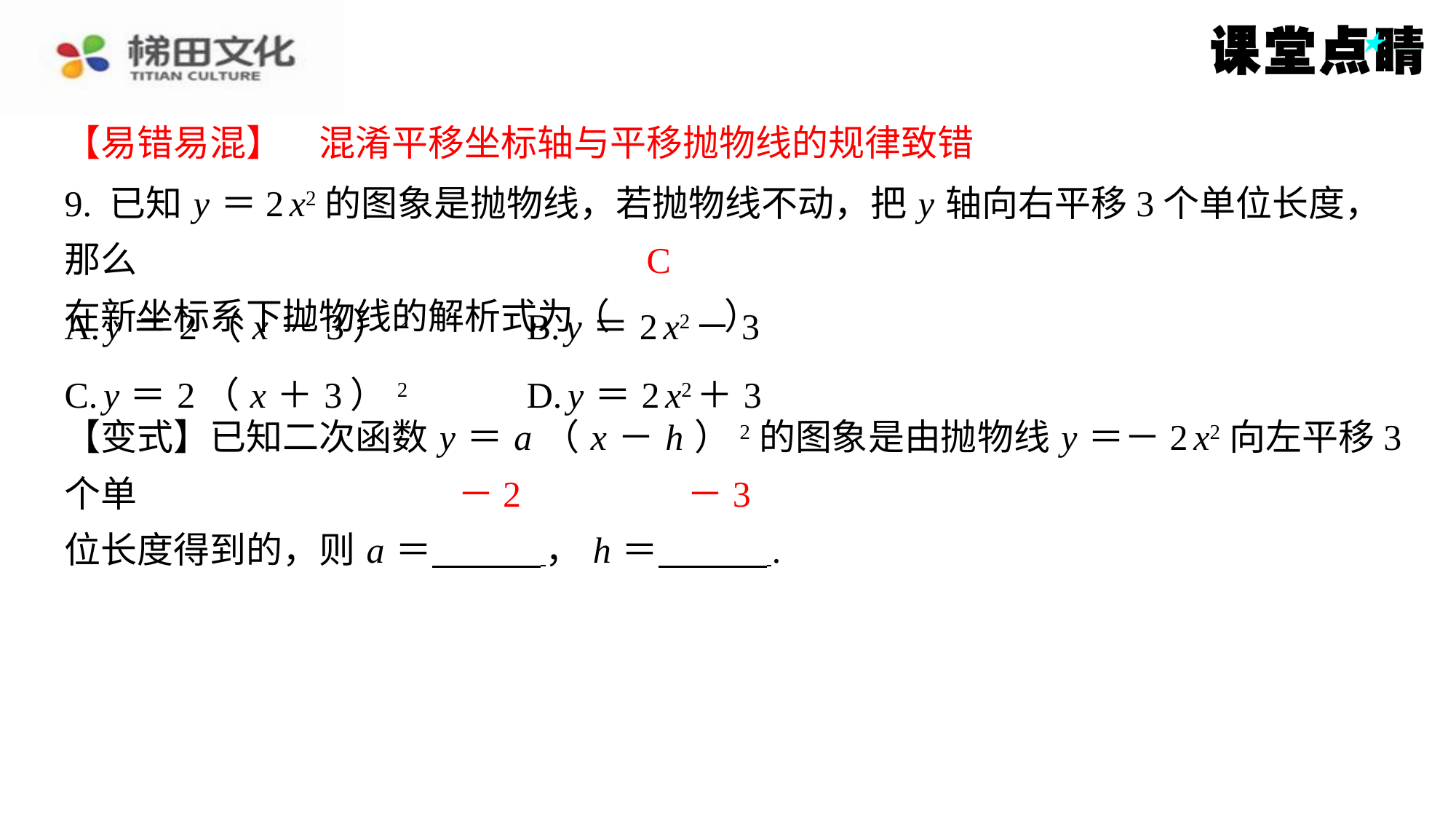

【易错易混】　混淆平移坐标轴与平移抛物线的规律致错
【易错易混】　混淆平移坐标轴与平移抛物线的规律致错
9. 已知 y ＝2 x2的图象是抛物线，若抛物线不动，把 y 轴向右平移3个单位长度，那么
在新坐标系下抛物线的解析式为（　C　）
C
| A. y ＝2（ x －3）2 | B. y ＝2 x2－3 |
| --- | --- |
| C. y ＝2（ x ＋3）2 | D. y ＝2 x2＋3 |
【变式】已知二次函数 y ＝ a （ x － h ）2的图象是由抛物线 y ＝－2 x2向左平移3个单
位长度得到的，则 a ＝                 ， h ＝                 ⁠.
－2
－3